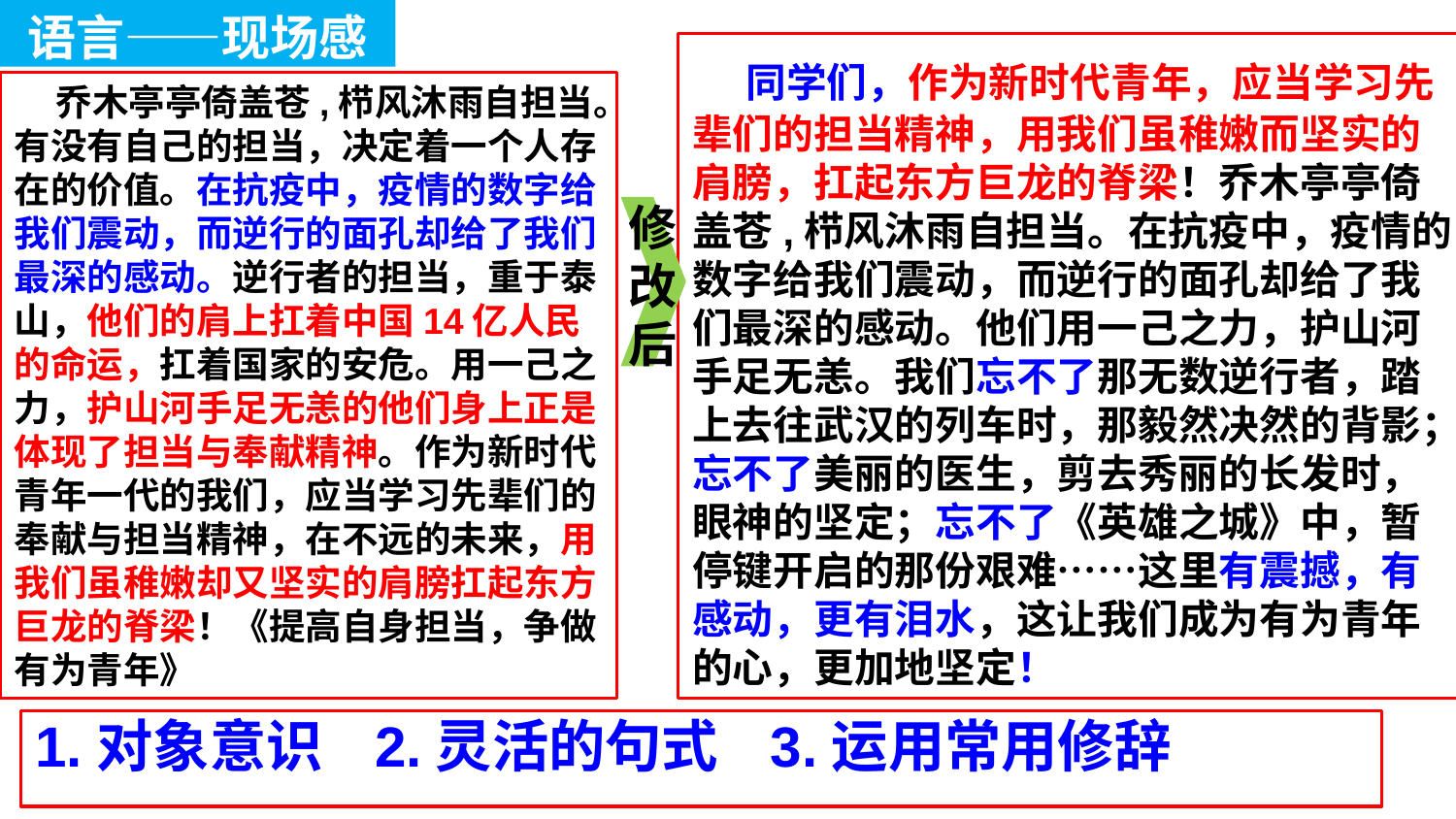

语言——现场感
    同学们，作为新时代青年，应当学习先辈们的担当精神，用我们虽稚嫩而坚实的肩膀，扛起东方巨龙的脊梁！乔木亭亭倚盖苍,栉风沐雨自担当。在抗疫中，疫情的数字给我们震动，而逆行的面孔却给了我们最深的感动。他们用一己之力，护山河手足无恙。我们忘不了那无数逆行者，踏上去往武汉的列车时，那毅然决然的背影；忘不了美丽的医生，剪去秀丽的长发时，眼神的坚定；忘不了《英雄之城》中，暂停键开启的那份艰难……这里有震撼，有感动，更有泪水，这让我们成为有为青年的心，更加地坚定！
    乔木亭亭倚盖苍,栉风沐雨自担当。有没有自己的担当，决定着一个人存在的价值。在抗疫中，疫情的数字给我们震动，而逆行的面孔却给了我们最深的感动。逆行者的担当，重于泰山，他们的肩上扛着中国14亿人民的命运，扛着国家的安危。用一己之力，护山河手足无恙的他们身上正是体现了担当与奉献精神。作为新时代青年一代的我们，应当学习先辈们的奉献与担当精神，在不远的未来，用我们虽稚嫩却又坚实的肩膀扛起东方巨龙的脊梁！《提高自身担当，争做有为青年》
修改后

1.对象意识   2.灵活的句式   3.运用常用修辞